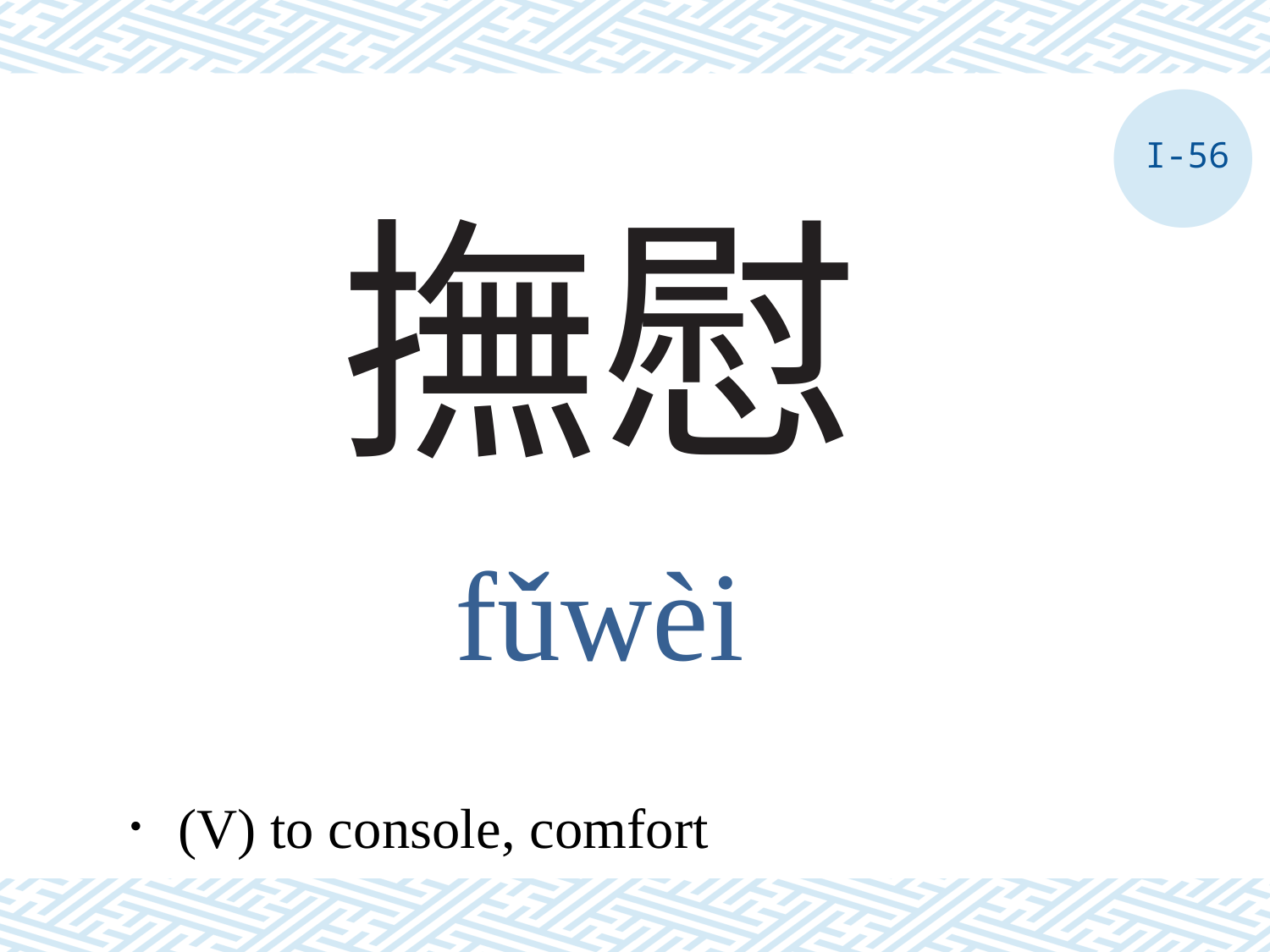

I-56

# 撫慰
fǔwèi
．(V) to console, comfort